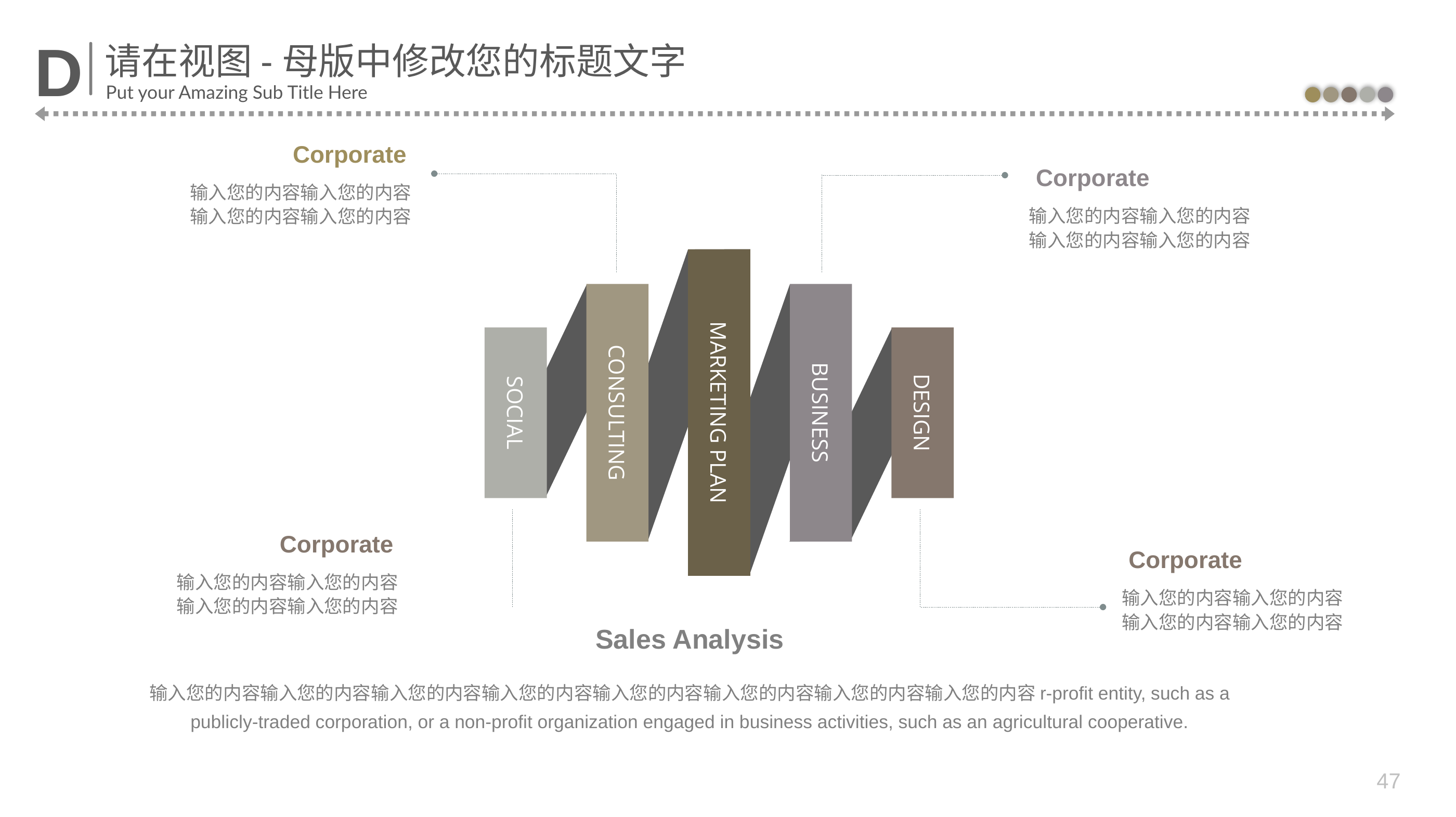

Corporate
输入您的内容输入您的内容输入您的内容输入您的内容
Corporate
输入您的内容输入您的内容输入您的内容输入您的内容

MARKETING PLAN
SOCIAL
DESIGN
CONSULTING
BUSINESS
Corporate
输入您的内容输入您的内容输入您的内容输入您的内容
Corporate
输入您的内容输入您的内容输入您的内容输入您的内容
Sales Analysis
输入您的内容输入您的内容输入您的内容输入您的内容输入您的内容输入您的内容输入您的内容输入您的内容r-profit entity, such as a publicly-traded corporation, or a non-profit organization engaged in business activities, such as an agricultural cooperative.
47